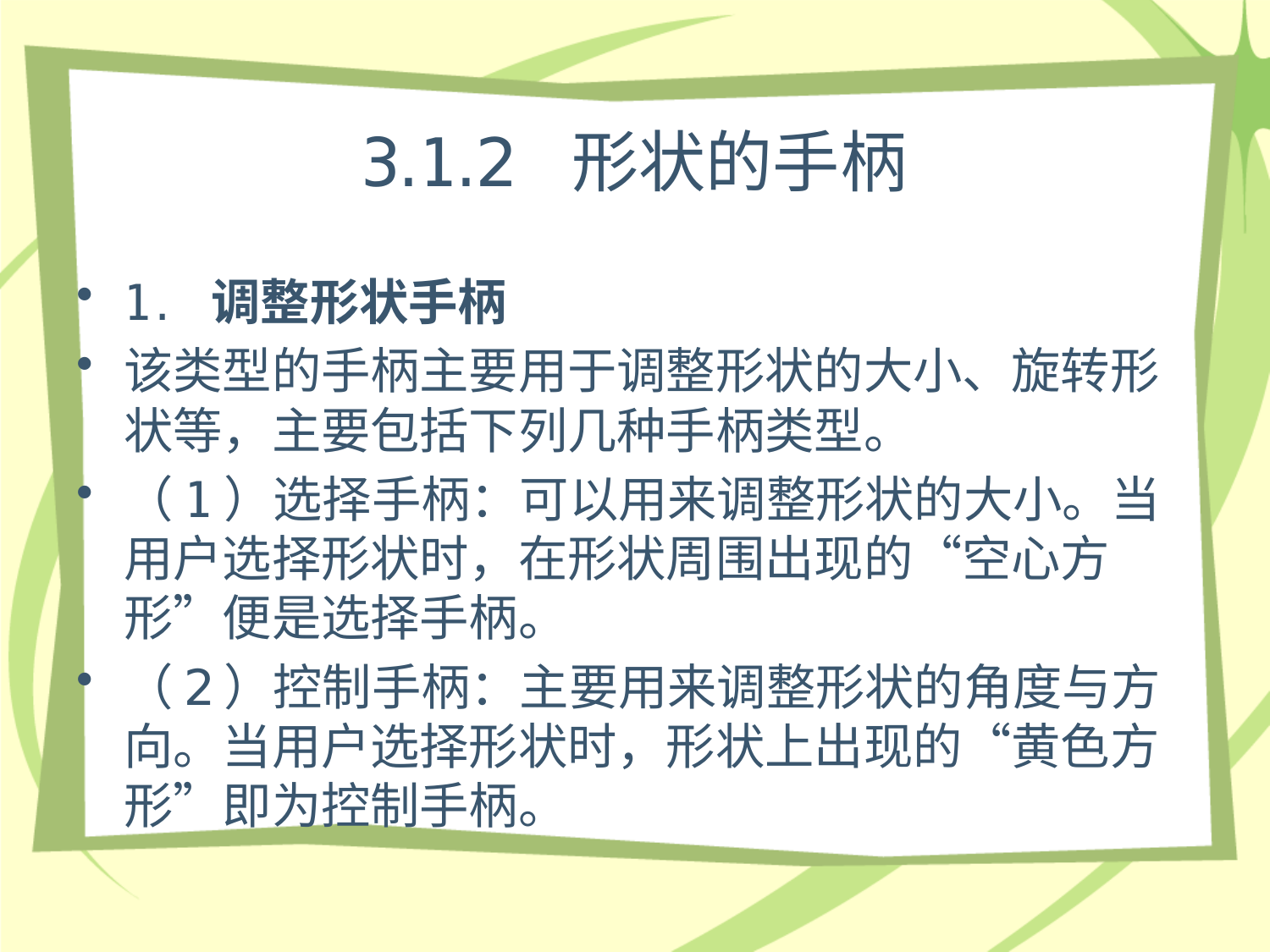

# 3.1.2  形状的手柄
1.  调整形状手柄
该类型的手柄主要用于调整形状的大小、旋转形状等，主要包括下列几种手柄类型。
（1）选择手柄：可以用来调整形状的大小。当用户选择形状时，在形状周围出现的“空心方形”便是选择手柄。
（2）控制手柄：主要用来调整形状的角度与方向。当用户选择形状时，形状上出现的“黄色方形”即为控制手柄。